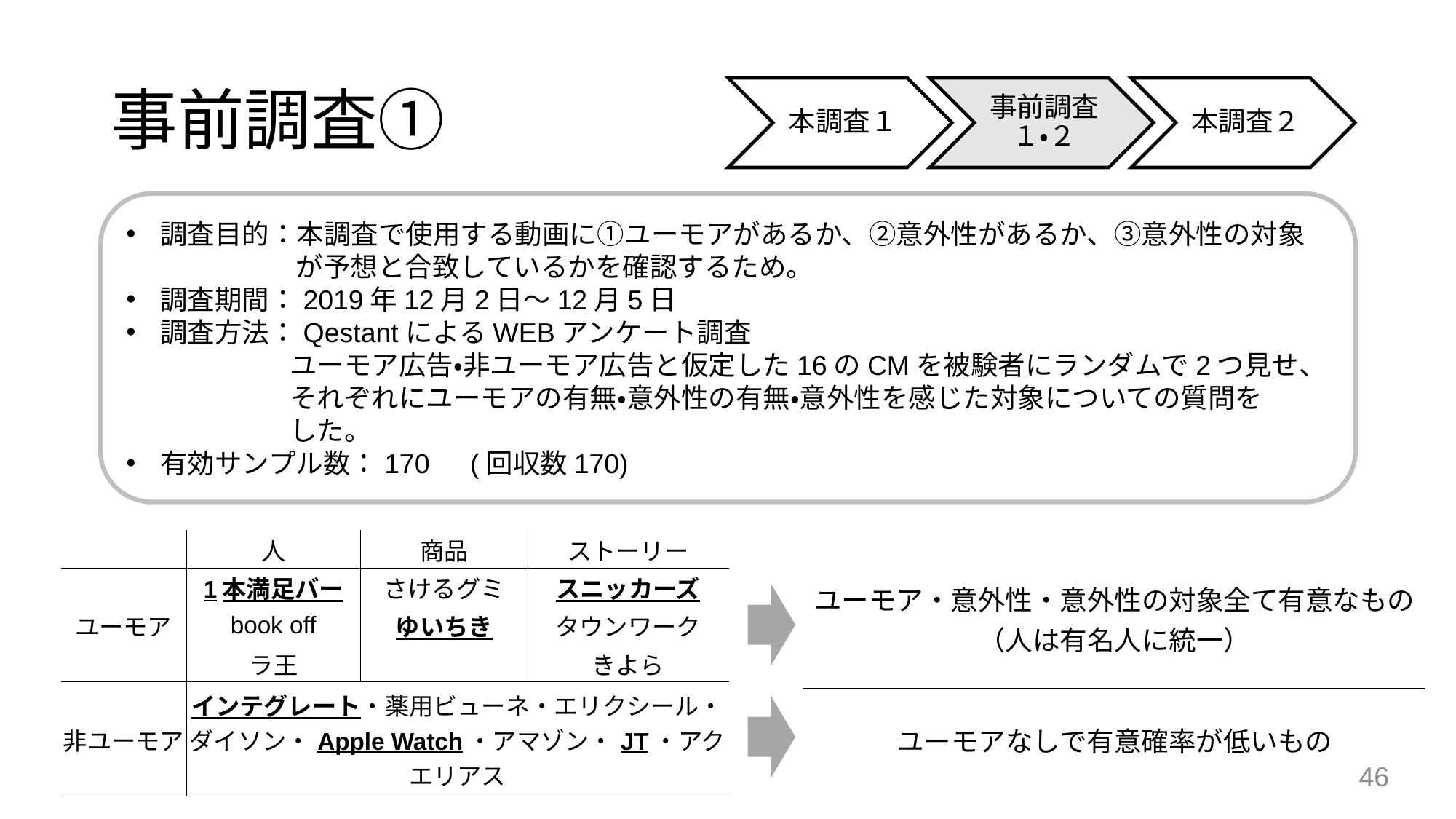

# 事前調査①
本調査１
事前調査１・２
本調査２

調査目的：本調査で使用する動画に①ユーモアがあるか、②意外性があるか、③意外性の対象
　　　　　　 が予想と合致しているかを確認するため。
調査期間：2019年12月2日～12月5日
調査方法：QestantによるWEBアンケート調査
　　　　　　ユーモア広告・非ユーモア広告と仮定した16のCMを被験者にランダムで2つ見せ、
　　　　　　それぞれにユーモアの有無・意外性の有無・意外性を感じた対象についての質問を
　　　　　　した。
有効サンプル数：170　(回収数170)

|  | 人 | 商品 | ストーリー |
| --- | --- | --- | --- |
|  | 1本満足バー | さけるグミ | スニッカーズ |
| ユーモア | book off | ゆいちき | タウンワーク |
|  | ラ王 |  | きよら |
|  | インテグレート・薬用ビューネ・エリクシール・ダイソン・Apple Watch・アマゾン・JT・アクエリアス |  |  |
| 非ユーモア |  |  |  |
|  |  |  |  |
| ユーモア・意外性・意外性の対象全て有意なもの （人は有名人に統一） |
| --- |
| ユーモアなしで有意確率が低いもの |

46